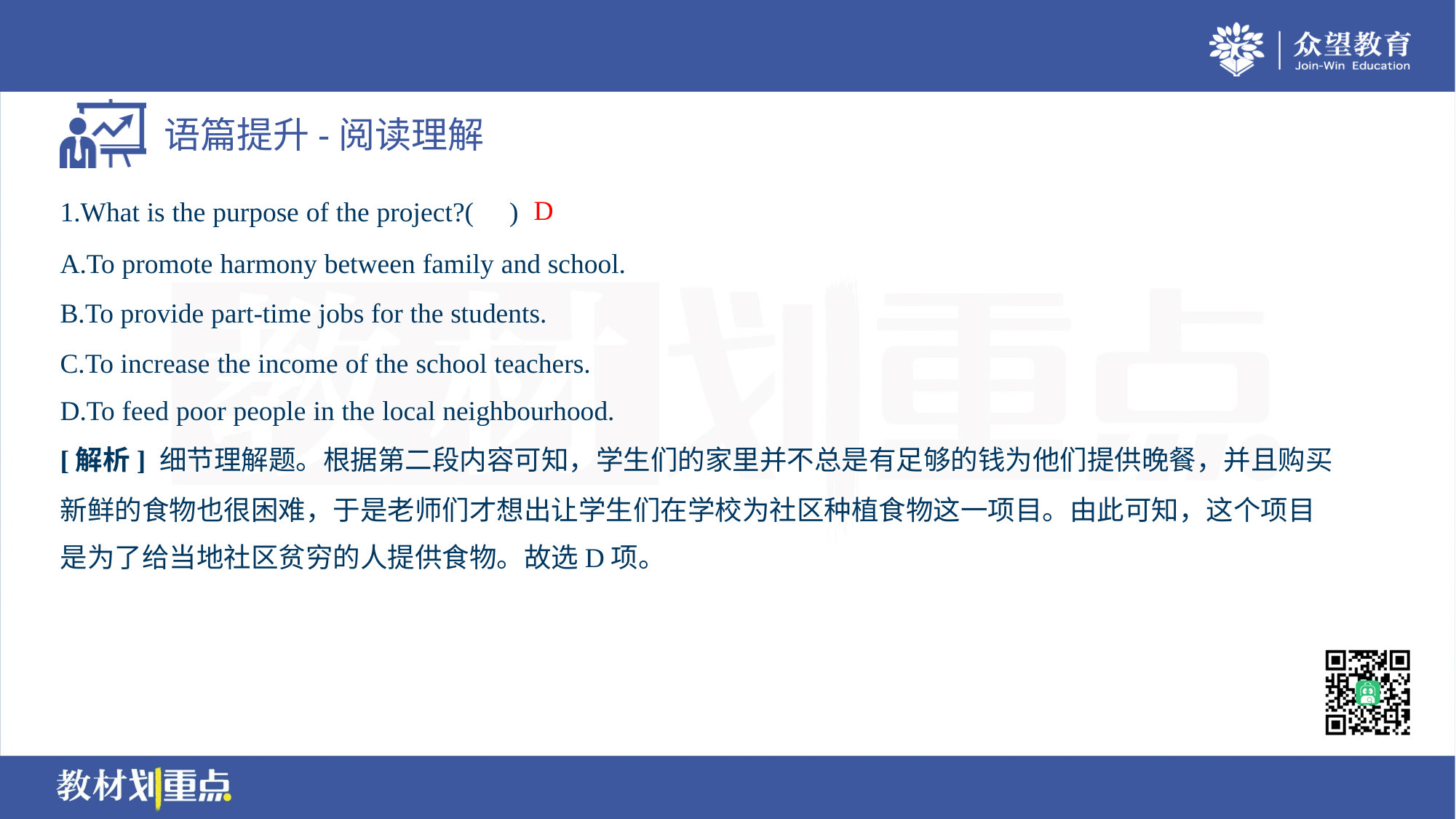

D
1.What is the purpose of the project?(     )
A.To promote harmony between family and school.
B.To provide part-time jobs for the students.
C.To increase the income of the school teachers.
D.To feed poor people in the local neighbourhood.
[解析] 细节理解题。根据第二段内容可知，学生们的家里并不总是有足够的钱为他们提供晚餐，并且购买
新鲜的食物也很困难，于是老师们才想出让学生们在学校为社区种植食物这一项目。由此可知，这个项目
是为了给当地社区贫穷的人提供食物。故选D项。